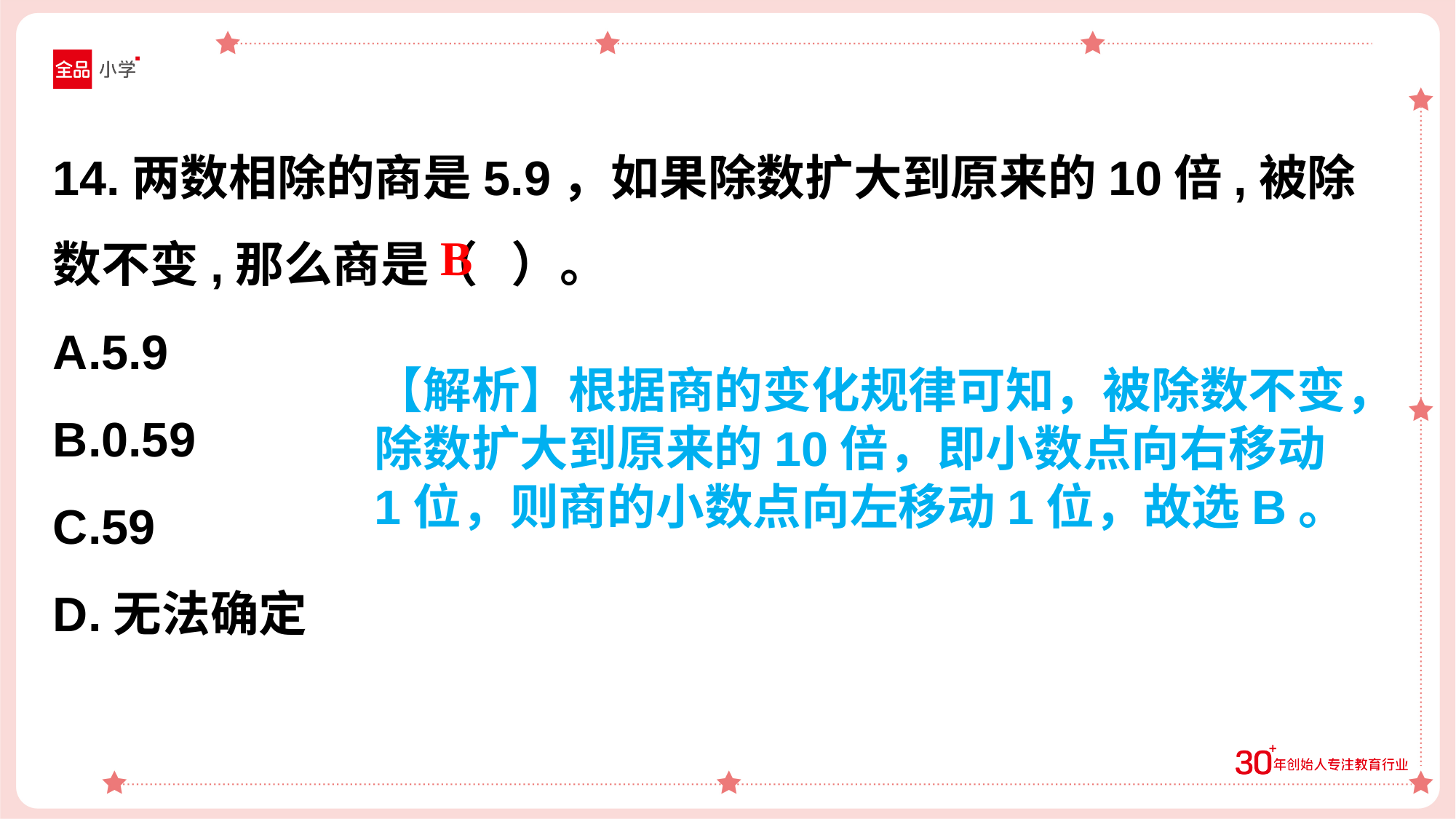

14.两数相除的商是5.9，如果除数扩大到原来的10倍,被除数不变,那么商是（   ）。
A.5.9
B.0.59
C.59
D.无法确定
B
【解析】根据商的变化规律可知，被除数不变，除数扩大到原来的10倍，即小数点向右移动1位，则商的小数点向左移动1位，故选B。